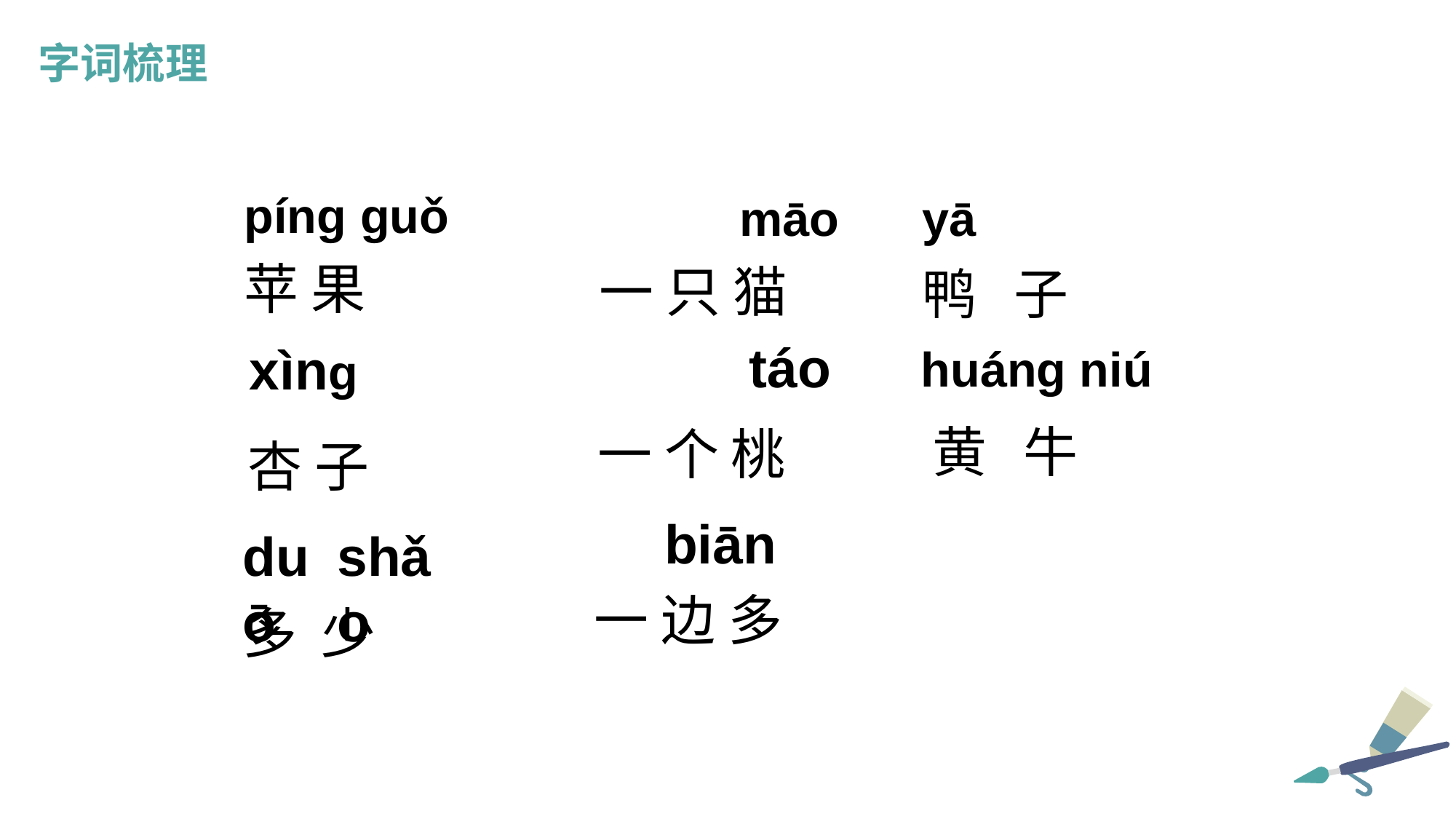

字词梳理
píng guǒ
māo
yā
苹 果
一 只 猫
鸭   子
táo
xìng
huáng niú
黄   牛
一 个 桃
杏 子
biān
duō
shǎo
一 边 多
多  少